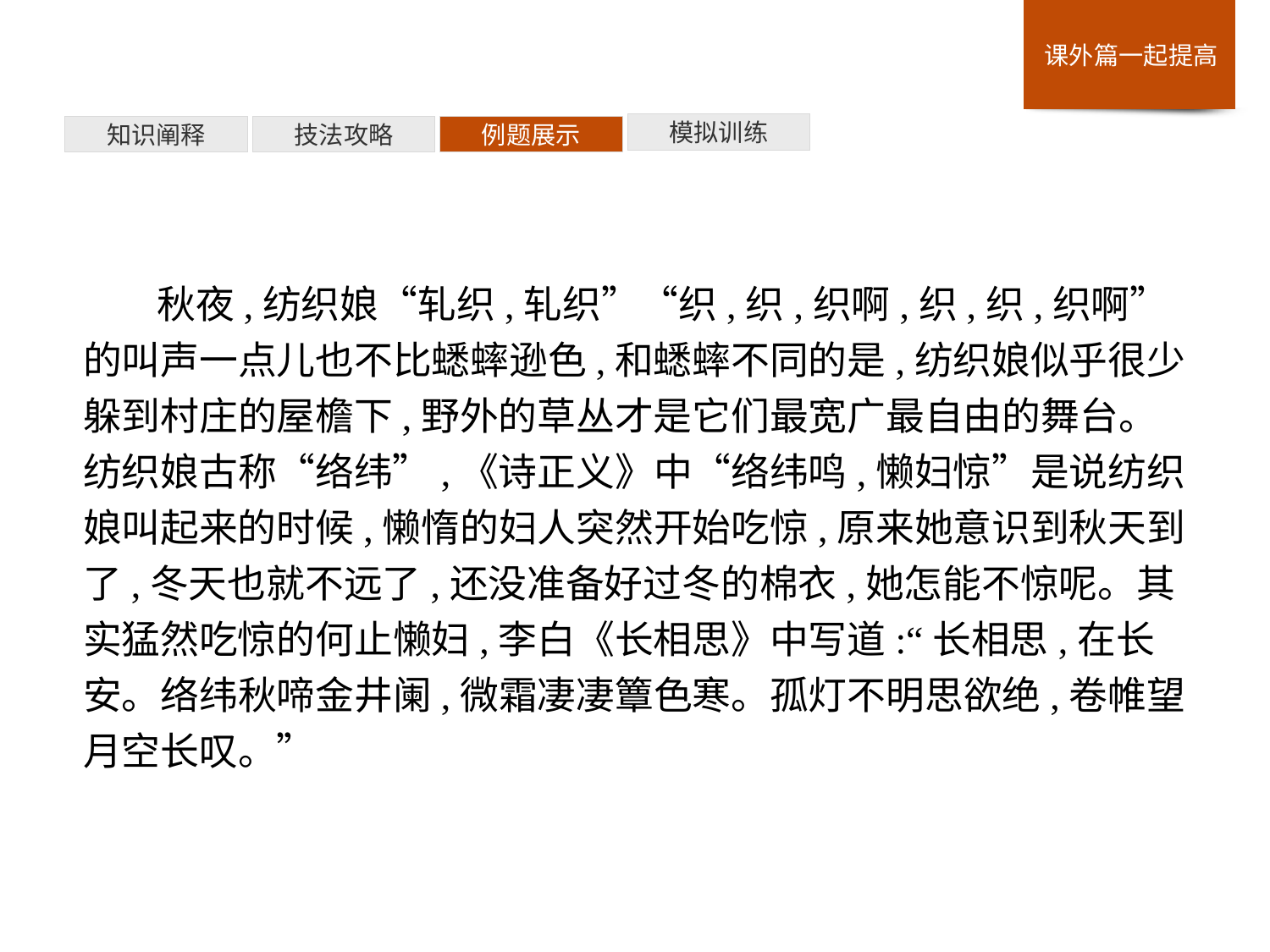

模拟训练
例题展示
技法攻略
知识阐释
秋夜,纺织娘“轧织,轧织”“织,织,织啊,织,织,织啊”的叫声一点儿也不比蟋蟀逊色,和蟋蟀不同的是,纺织娘似乎很少躲到村庄的屋檐下,野外的草丛才是它们最宽广最自由的舞台。纺织娘古称“络纬”,《诗正义》中“络纬鸣,懒妇惊”是说纺织娘叫起来的时候,懒惰的妇人突然开始吃惊,原来她意识到秋天到了,冬天也就不远了,还没准备好过冬的棉衣,她怎能不惊呢。其实猛然吃惊的何止懒妇,李白《长相思》中写道:“长相思,在长安。络纬秋啼金井阑,微霜凄凄簟色寒。孤灯不明思欲绝,卷帷望月空长叹。”